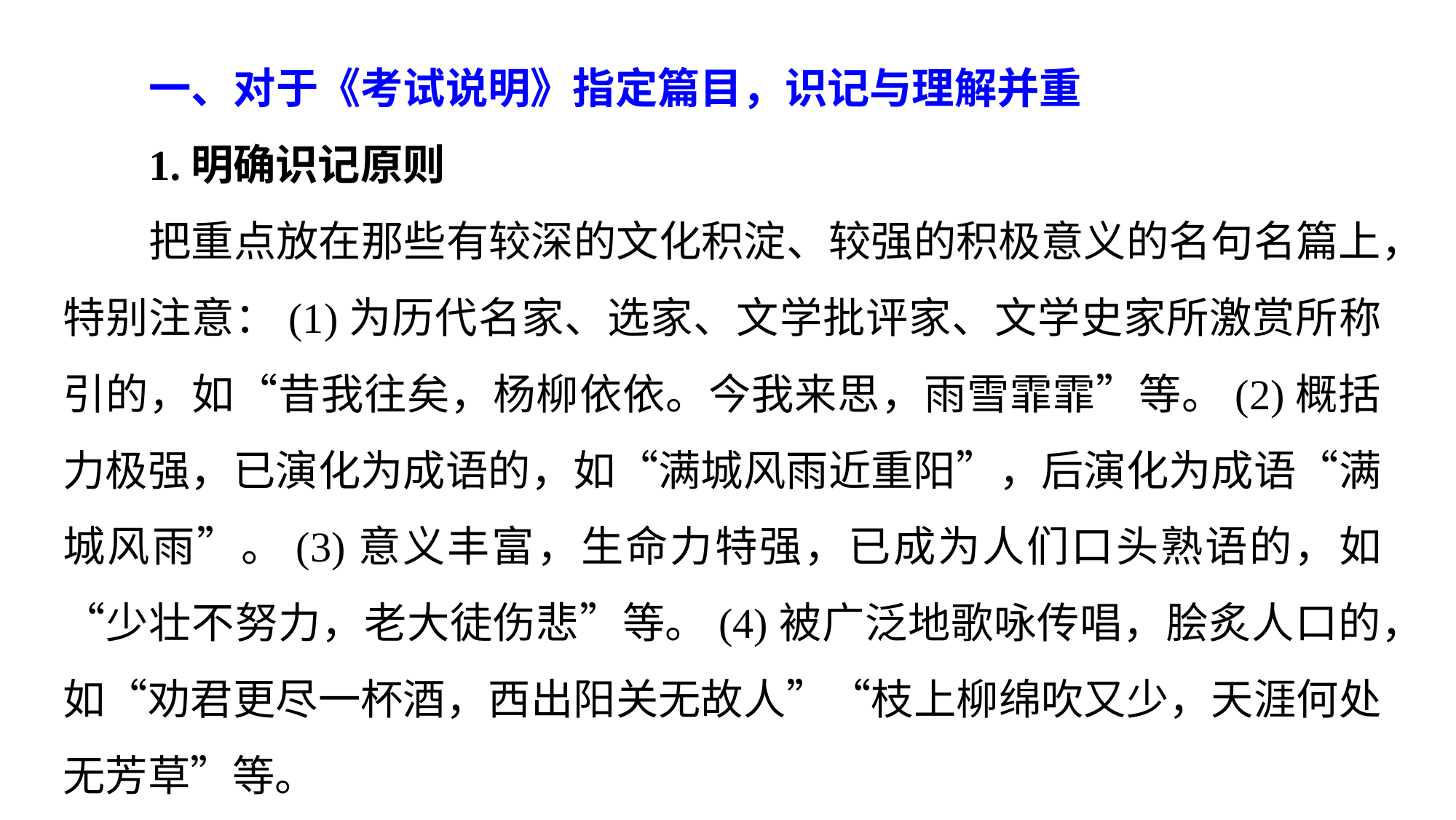

一、对于《考试说明》指定篇目，识记与理解并重
1.明确识记原则
把重点放在那些有较深的文化积淀、较强的积极意义的名句名篇上，特别注意：(1)为历代名家、选家、文学批评家、文学史家所激赏所称引的，如“昔我往矣，杨柳依依。今我来思，雨雪霏霏”等。(2)概括力极强，已演化为成语的，如“满城风雨近重阳”，后演化为成语“满城风雨”。(3)意义丰富，生命力特强，已成为人们口头熟语的，如“少壮不努力，老大徒伤悲”等。(4)被广泛地歌咏传唱，脍炙人口的，如“劝君更尽一杯酒，西出阳关无故人”“枝上柳绵吹又少，天涯何处无芳草”等。